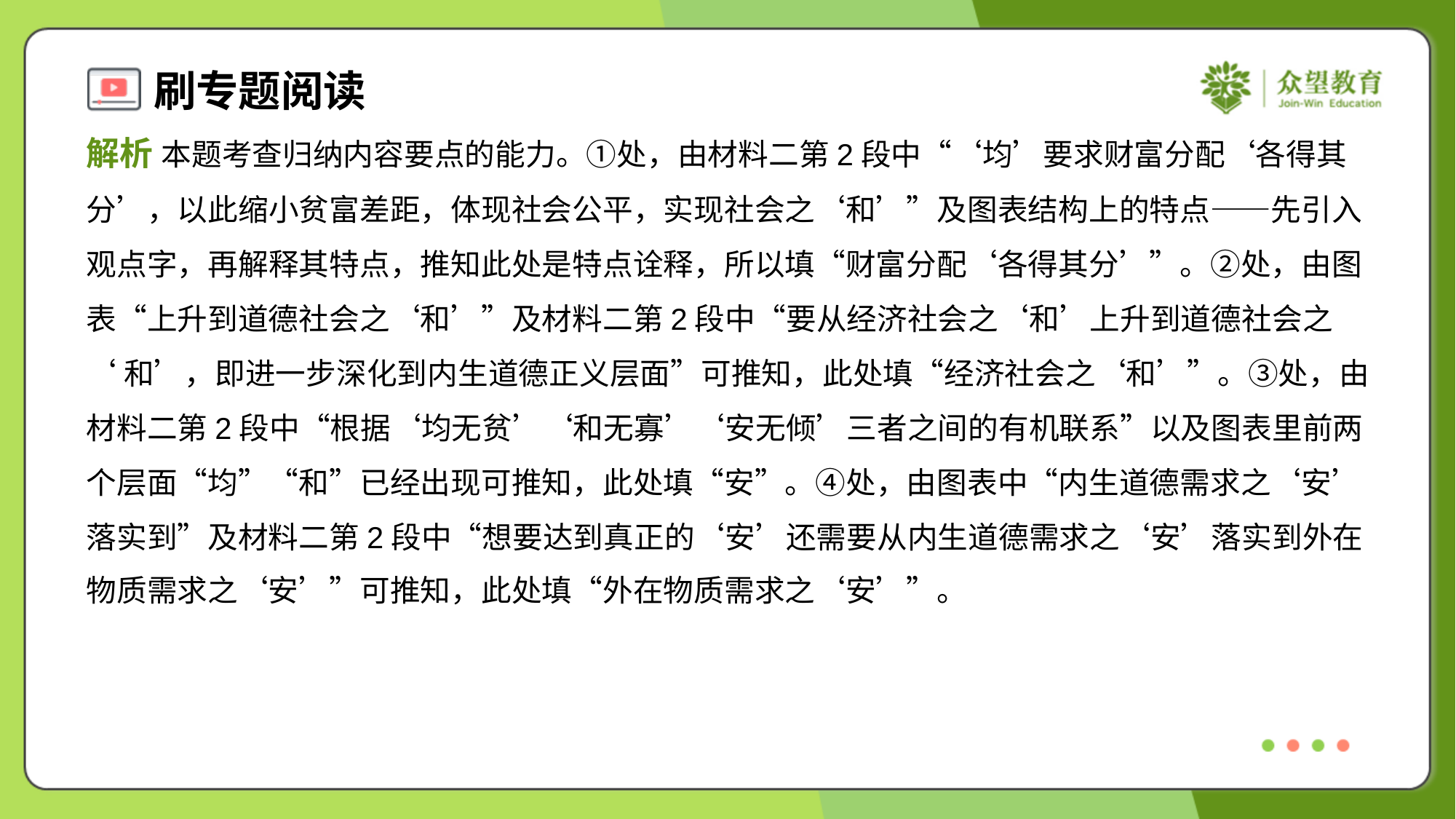

解析 本题考查归纳内容要点的能力。①处，由材料二第2段中“‘均’要求财富分配‘各得其
分’，以此缩小贫富差距，体现社会公平，实现社会之‘和’”及图表结构上的特点——先引入
观点字，再解释其特点，推知此处是特点诠释，所以填“财富分配‘各得其分’”。②处，由图
表“上升到道德社会之‘和’”及材料二第2段中“要从经济社会之‘和’上升到道德社会之
‘和’，即进一步深化到内生道德正义层面”可推知，此处填“经济社会之‘和’”。③处，由
材料二第2段中“根据‘均无贫’‘和无寡’‘安无倾’三者之间的有机联系”以及图表里前两
个层面“均”“和”已经出现可推知，此处填“安”。④处，由图表中“内生道德需求之‘安’
落实到”及材料二第2段中“想要达到真正的‘安’还需要从内生道德需求之‘安’落实到外在
物质需求之‘安’”可推知，此处填“外在物质需求之‘安’”。